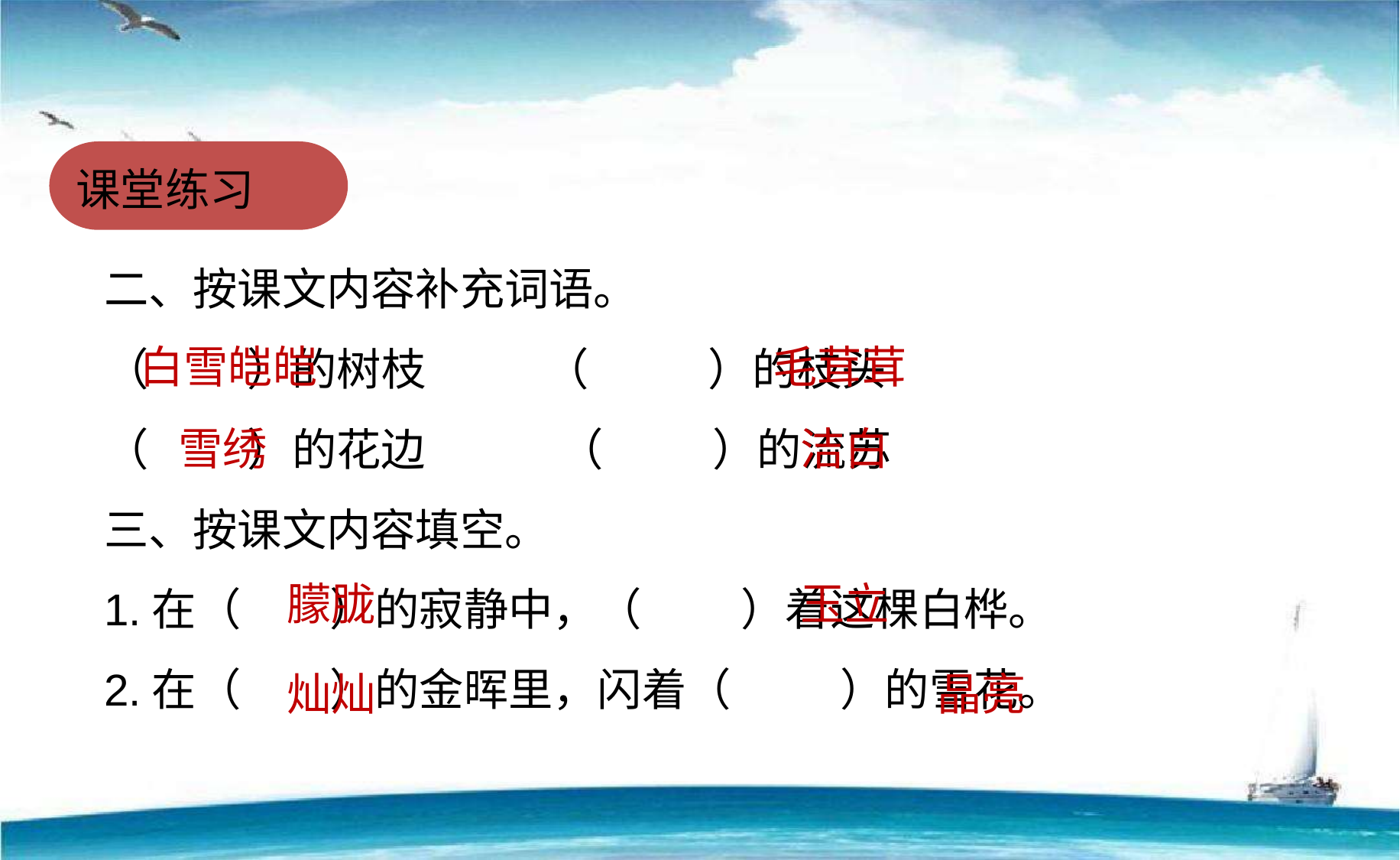

课堂练习
二、按课文内容补充词语。
（          ）的树枝　　   （            ）的枝头
（          ）的花边　　　（           ）的流苏
三、按课文内容填空。
1.在（         ）的寂静中，（          ）着这棵白桦。
2.在（         ）的金晖里，闪着（           ）的雪花。
白雪皑皑
毛茸茸
雪绣
洁白
朦胧
玉立
灿灿
晶亮